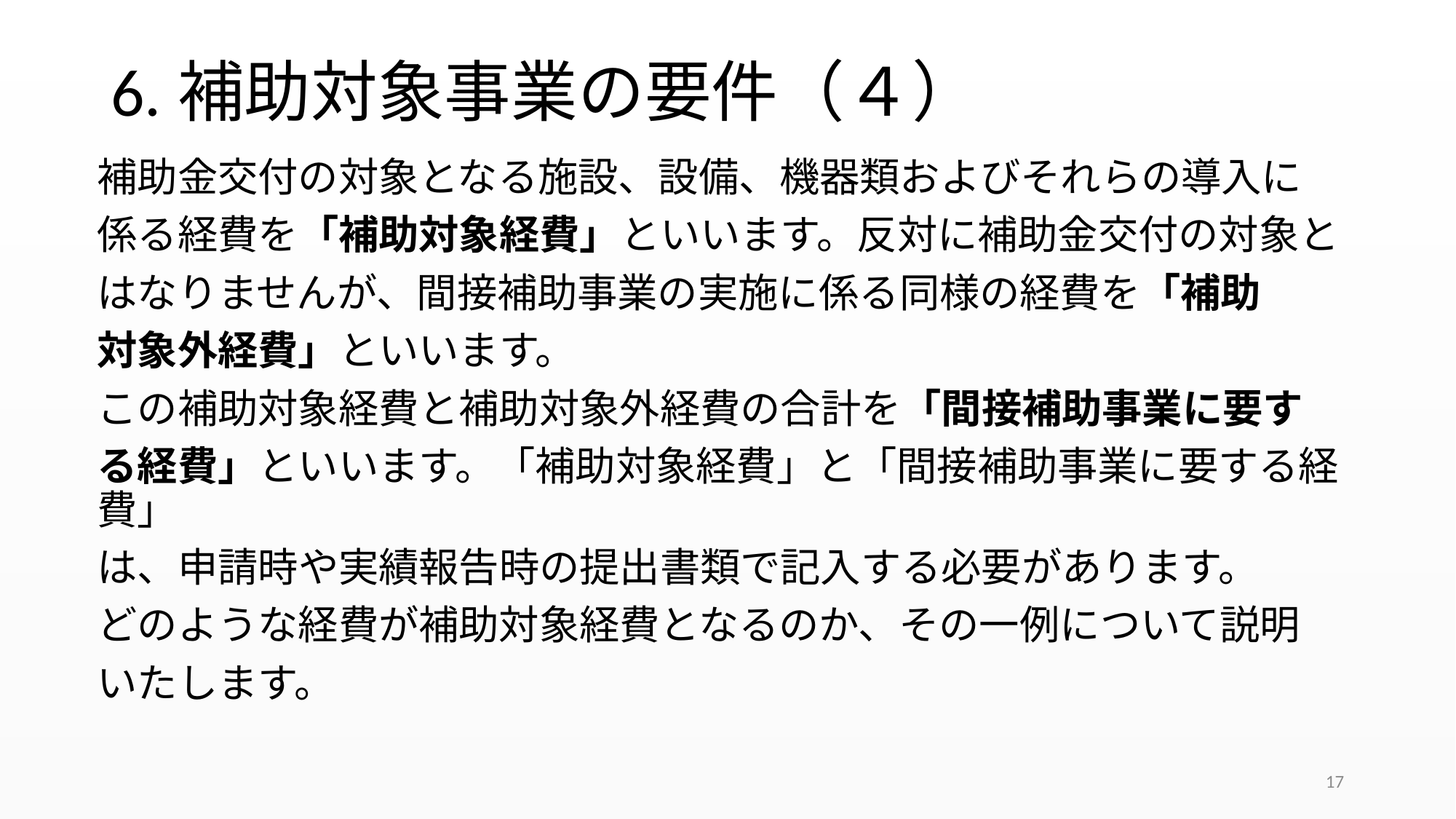

# 6.補助対象事業の要件（４）
補助金交付の対象となる施設、設備、機器類およびそれらの導入に
係る経費を「補助対象経費」といいます。反対に補助金交付の対象と
はなりませんが、間接補助事業の実施に係る同様の経費を「補助
対象外経費」といいます。
この補助対象経費と補助対象外経費の合計を「間接補助事業に要す
る経費」といいます。「補助対象経費」と「間接補助事業に要する経費」
は、申請時や実績報告時の提出書類で記入する必要があります。
どのような経費が補助対象経費となるのか、その一例について説明
いたします。
17